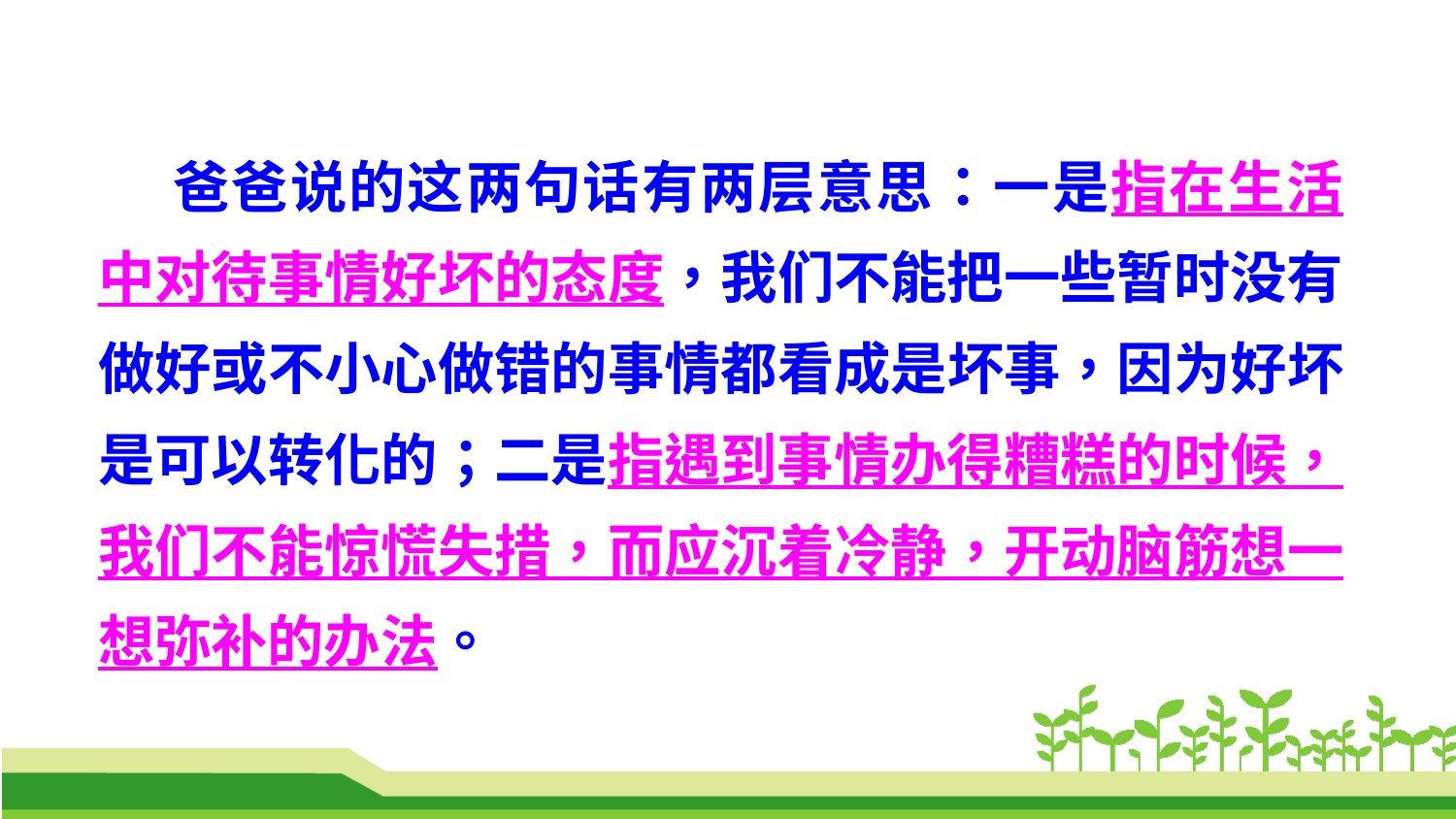

爸爸说的这两句话有两层意思：一是指在生活中对待事情好坏的态度，我们不能把一些暂时没有做好或不小心做错的事情都看成是坏事，因为好坏是可以转化的；二是指遇到事情办得糟糕的时候，我们不能惊慌失措，而应沉着冷静，开动脑筋想一想弥补的办法。